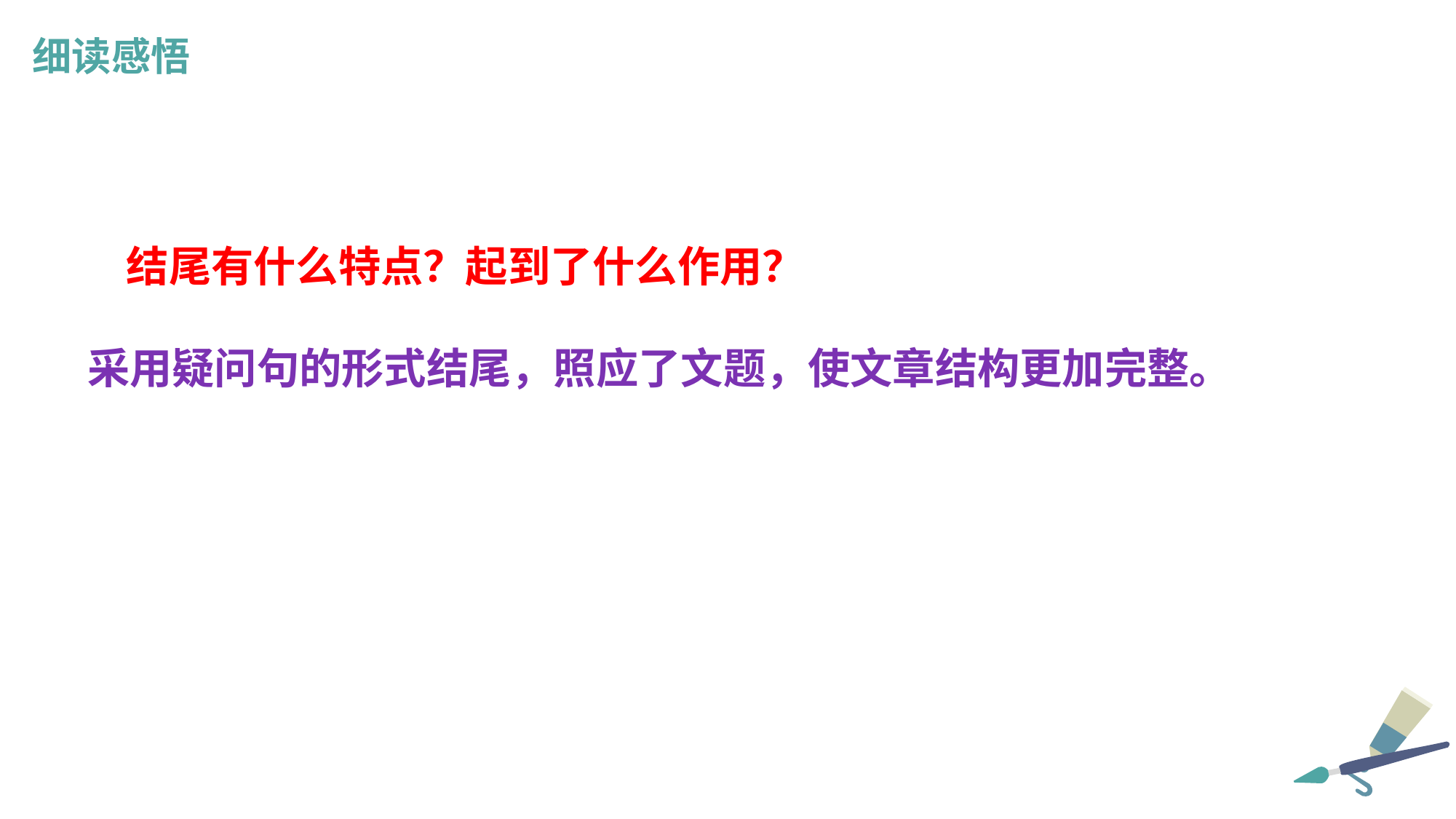

细读感悟
   结尾有什么特点？起到了什么作用？

采用疑问句的形式结尾，照应了文题，使文章结构更加完整。